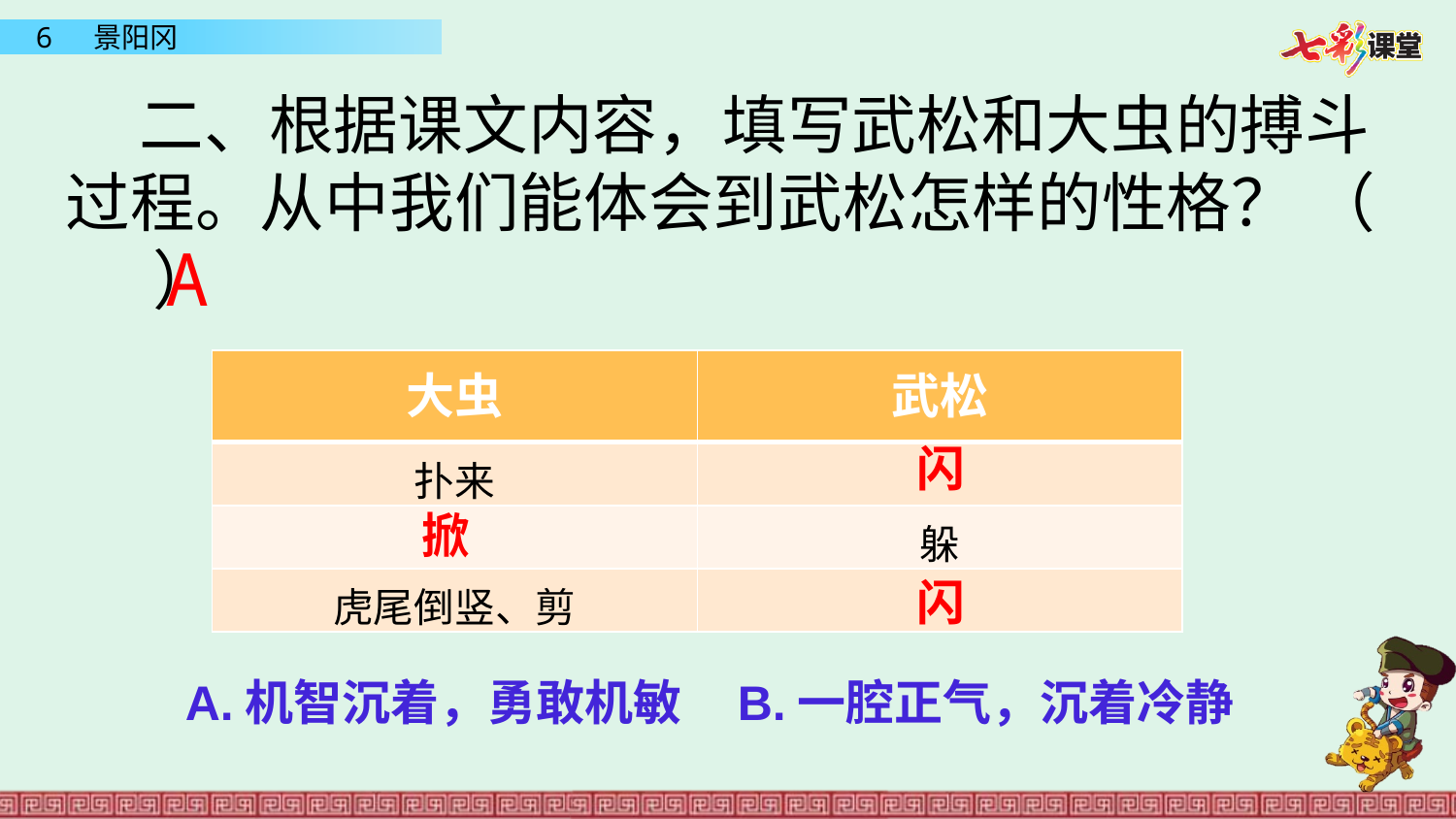

二、根据课文内容，填写武松和大虫的搏斗过程。从中我们能体会到武松怎样的性格？ （       ）
A
| 大虫 | 武松 |
| --- | --- |
| 扑来 |  |
|  | 躲 |
| 虎尾倒竖、剪 |  |
闪
掀
闪
A.机智沉着，勇敢机敏    B.一腔正气，沉着冷静